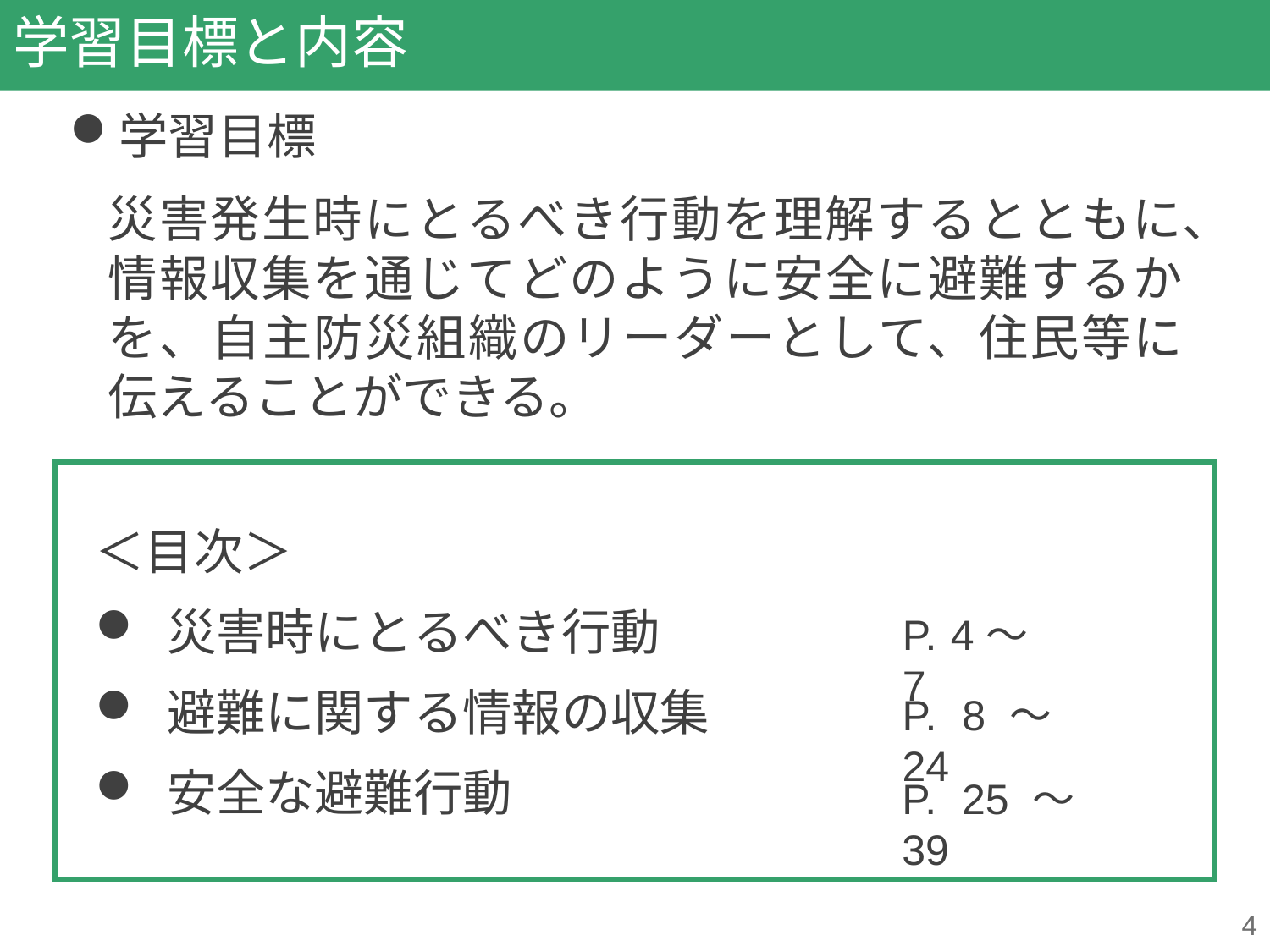

# 学習目標と内容
学習目標

災害発生時にとるべき行動を理解するとともに、情報収集を通じてどのように安全に避難するかを、自主防災組織のリーダーとして、住民等に伝えることができる。
＜目次＞
災害時にとるべき行動
避難に関する情報の収集
安全な避難行動
P. 4～7
P. 8～24
P. 25～39
4